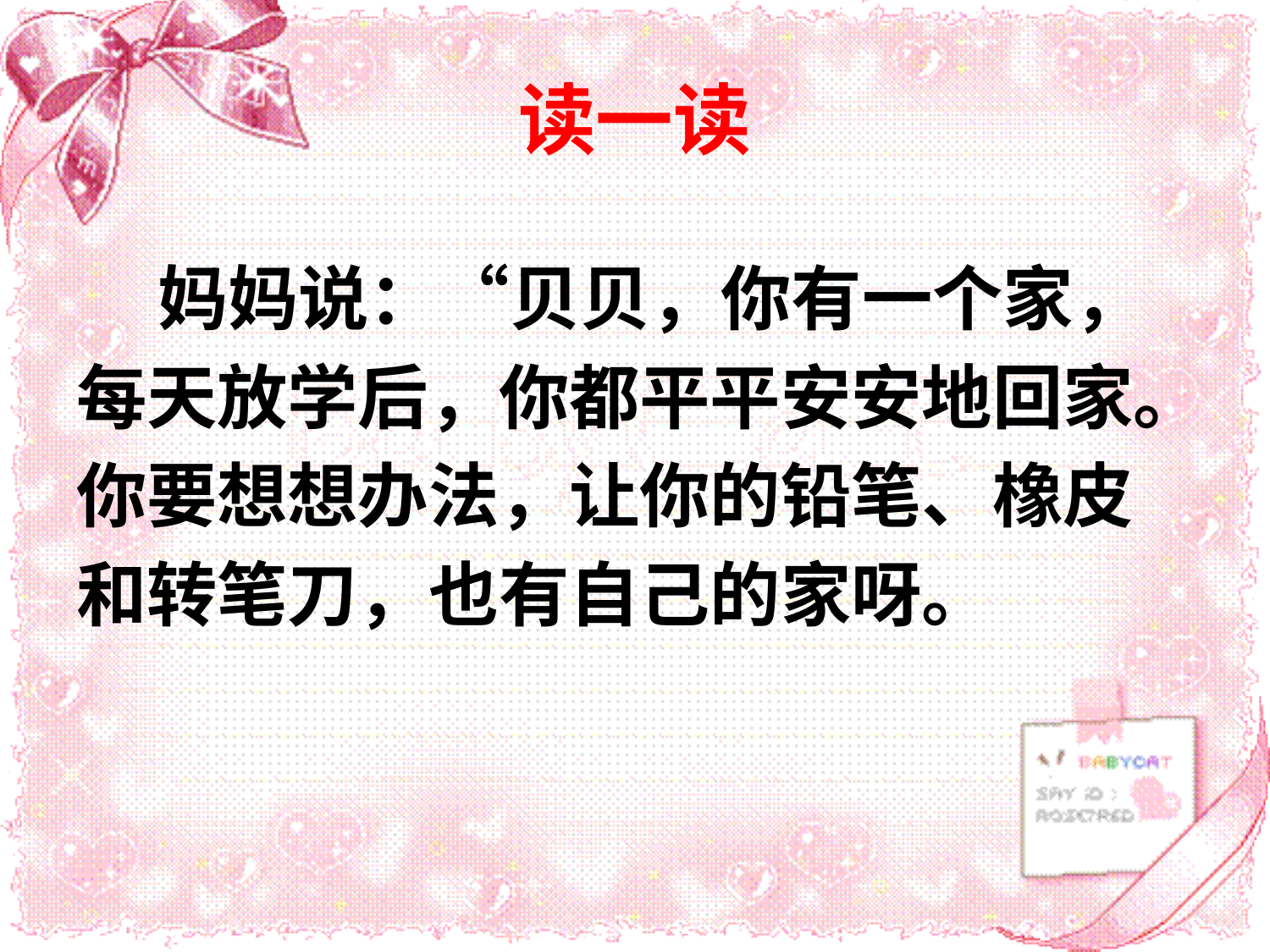

# 读一读
    妈妈说：“贝贝，你有一个家，
每天放学后，你都平平安安地回家。
你要想想办法，让你的铅笔、橡皮
和转笔刀，也有自己的家呀。